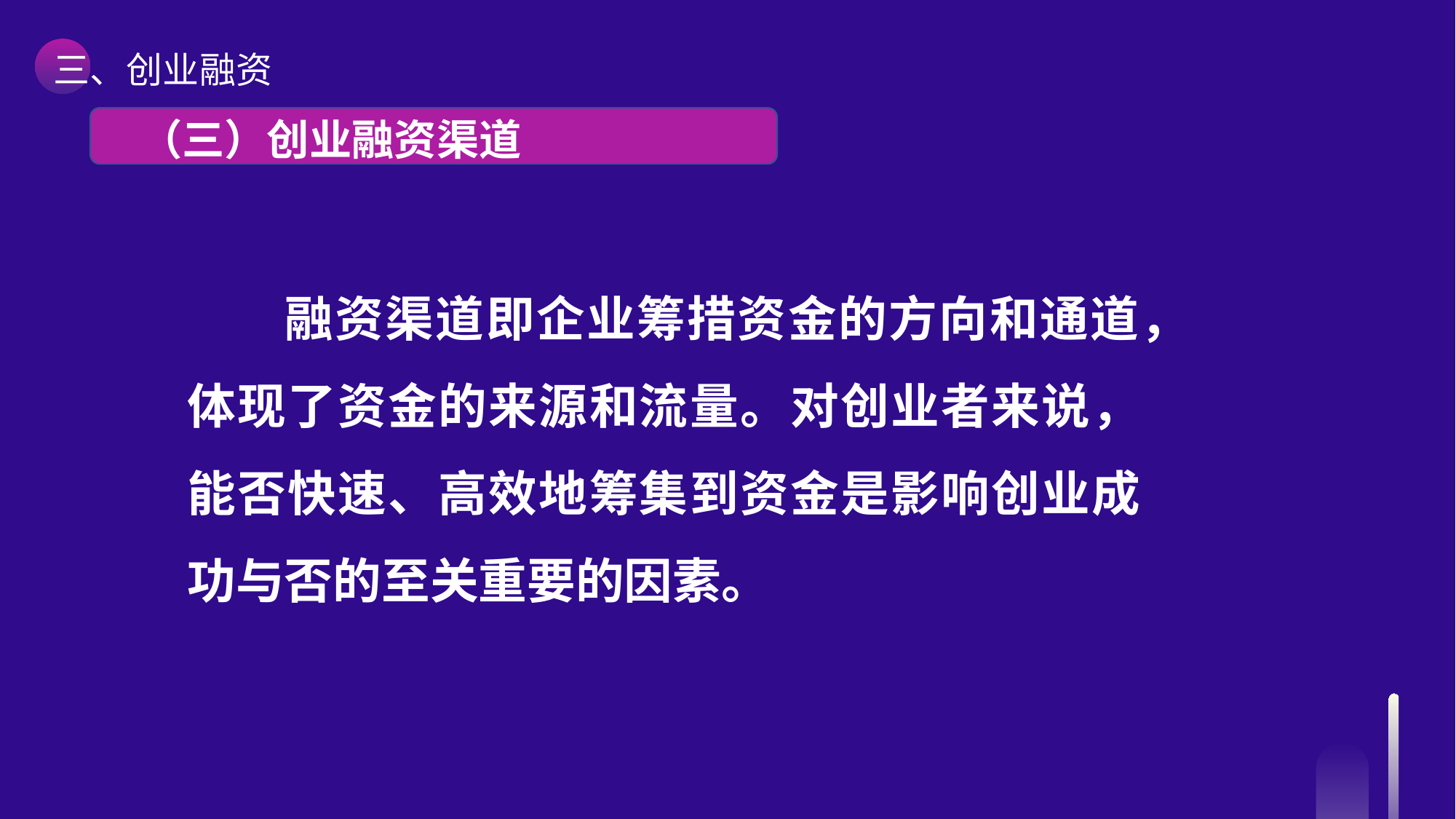

三、创业融资

（三）创业融资渠道
融资渠道即企业筹措资金的方向和通道，体现了资金的来源和流量。对创业者来说，能否快速、高效地筹集到资金是影响创业成功与否的至关重要的因素。